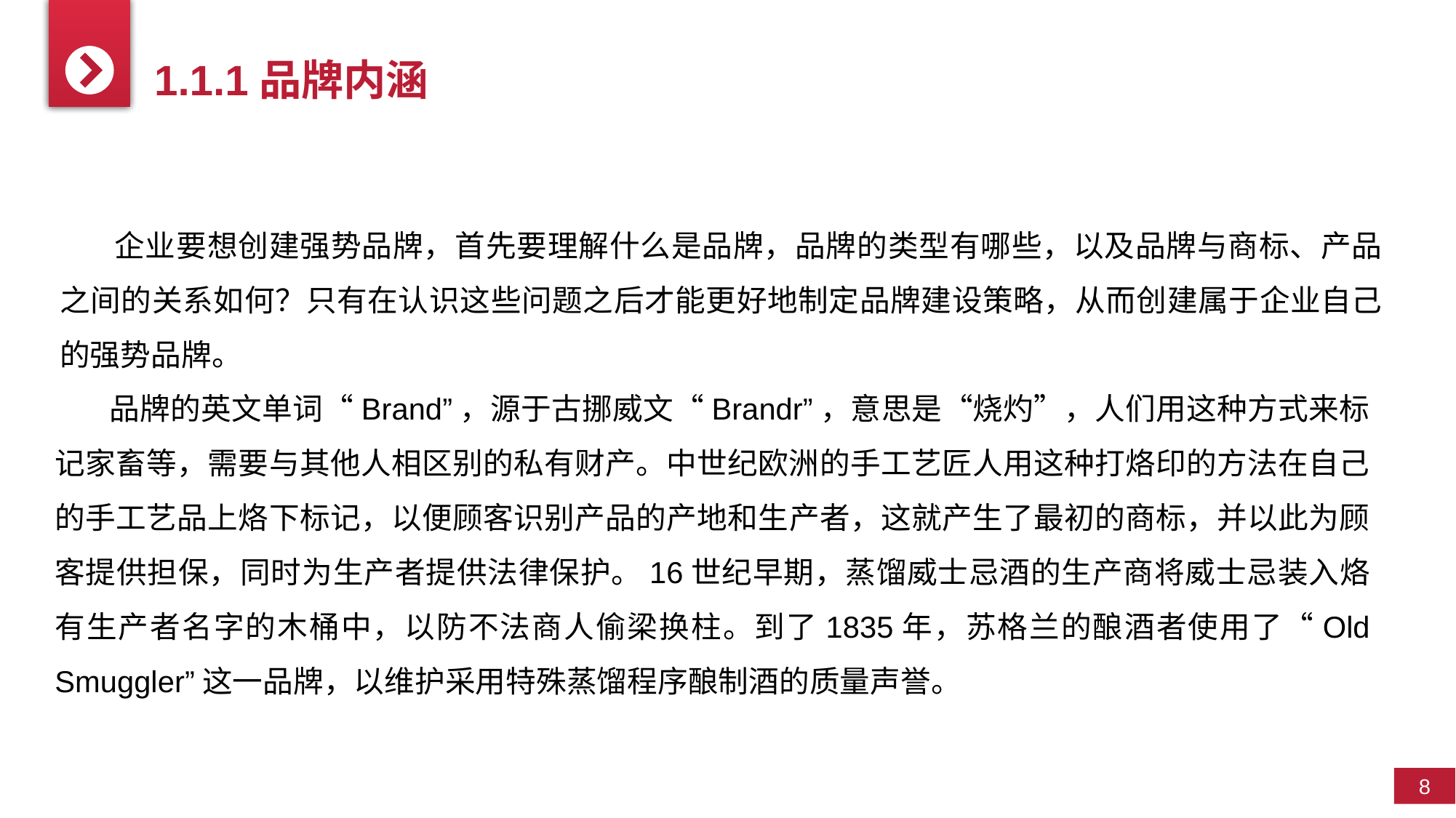

1.1.1品牌内涵

企业要想创建强势品牌，首先要理解什么是品牌，品牌的类型有哪些，以及品牌与商标、产品之间的关系如何？只有在认识这些问题之后才能更好地制定品牌建设策略，从而创建属于企业自己的强势品牌。
品牌的英文单词“Brand”，源于古挪威文“Brandr”，意思是“烧灼”，人们用这种方式来标记家畜等，需要与其他人相区别的私有财产。中世纪欧洲的手工艺匠人用这种打烙印的方法在自己的手工艺品上烙下标记，以便顾客识别产品的产地和生产者，这就产生了最初的商标，并以此为顾客提供担保，同时为生产者提供法律保护。16世纪早期，蒸馏威士忌酒的生产商将威士忌装入烙有生产者名字的木桶中，以防不法商人偷梁换柱。到了1835年，苏格兰的酿酒者使用了“Old Smuggler”这一品牌，以维护采用特殊蒸馏程序酿制酒的质量声誉。